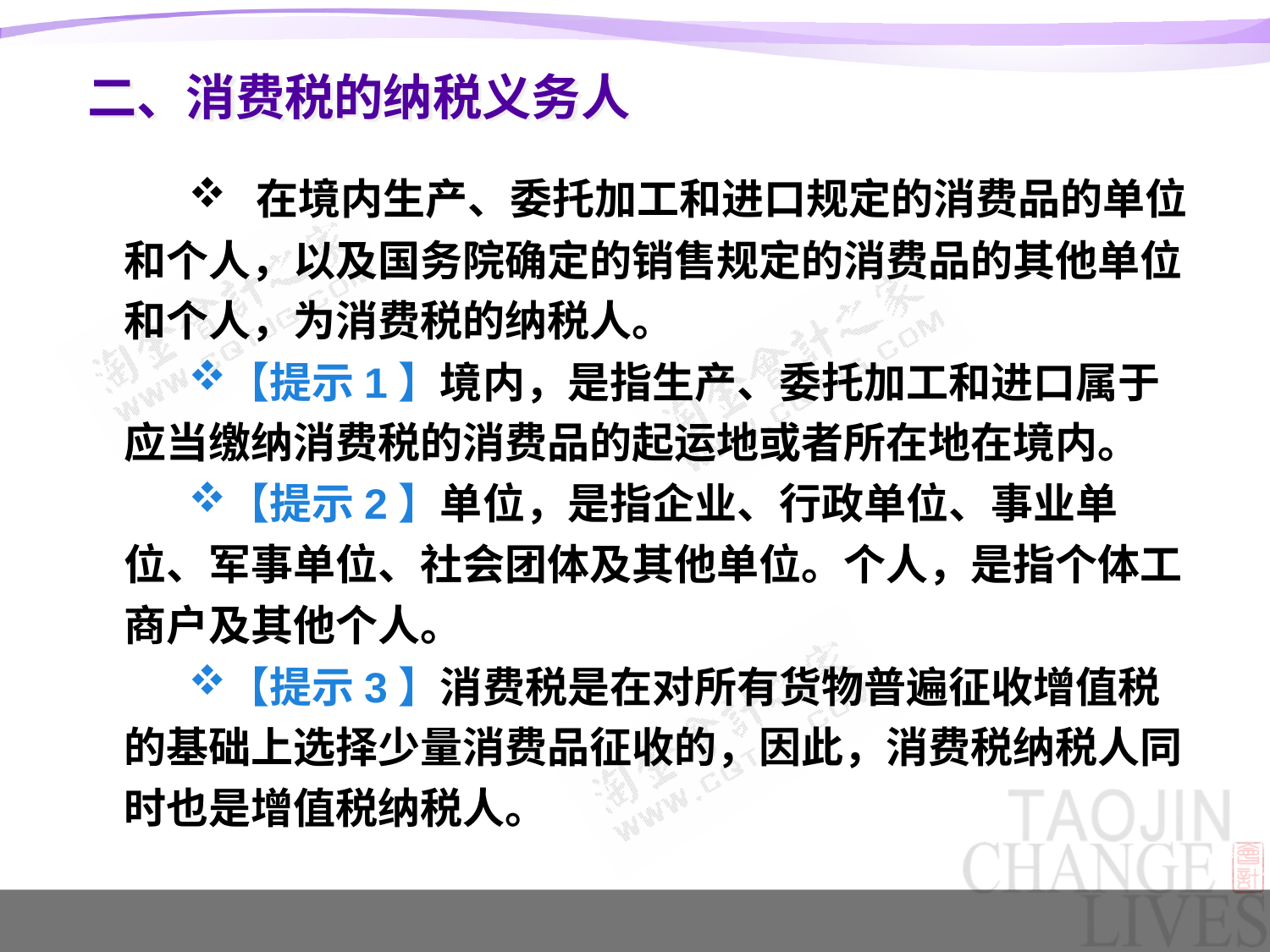

# 二、消费税的纳税义务人
  在境内生产、委托加工和进口规定的消费品的单位和个人，以及国务院确定的销售规定的消费品的其他单位和个人，为消费税的纳税人。
【提示1】境内，是指生产、委托加工和进口属于应当缴纳消费税的消费品的起运地或者所在地在境内。
【提示2】单位，是指企业、行政单位、事业单位、军事单位、社会团体及其他单位。个人，是指个体工商户及其他个人。
【提示3】消费税是在对所有货物普遍征收增值税的基础上选择少量消费品征收的，因此，消费税纳税人同时也是增值税纳税人。